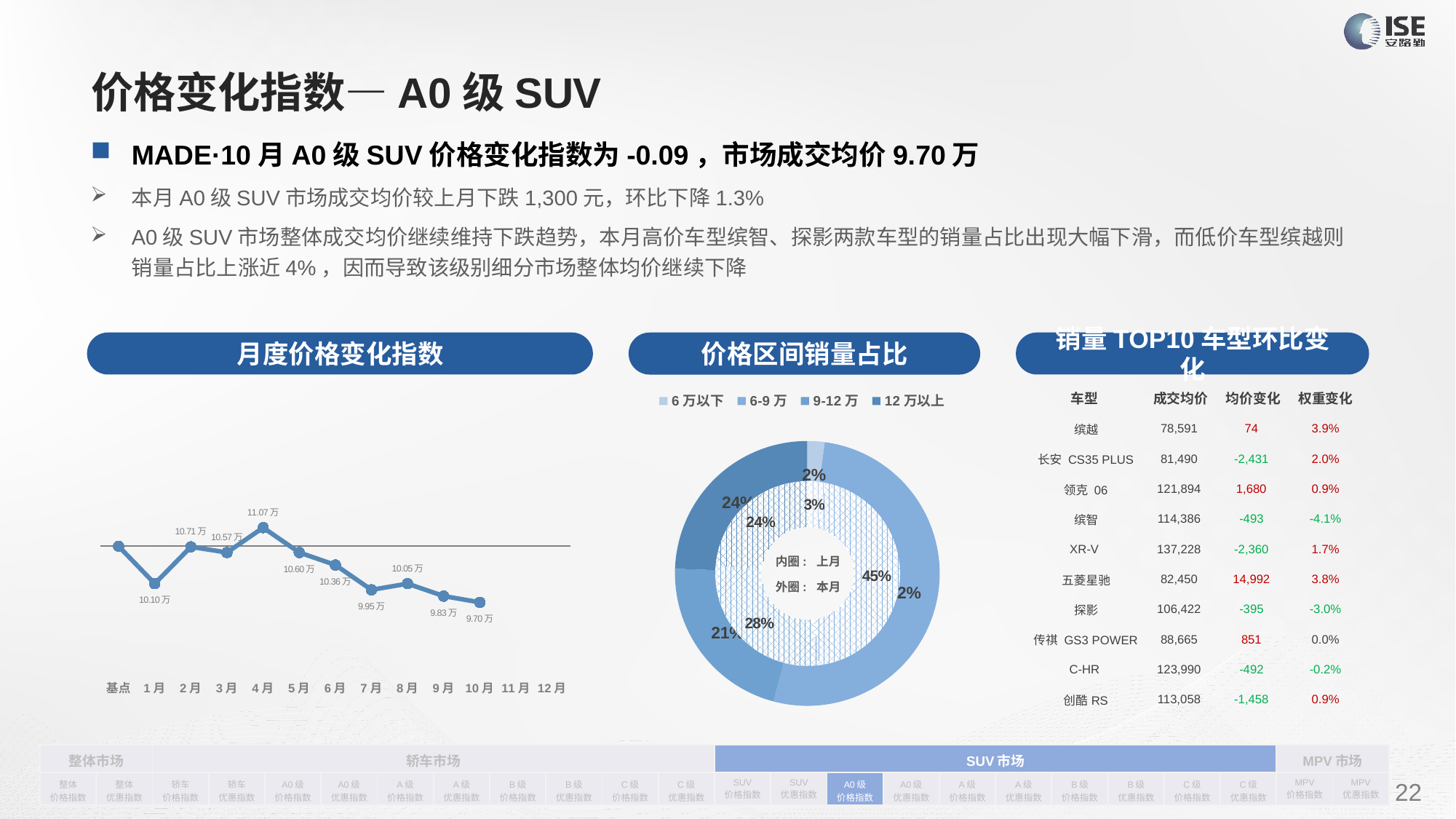

# 价格变化指数—A0级SUV
MADE·10月A0级SUV价格变化指数为-0.09，市场成交均价9.70万
本月A0级SUV市场成交均价较上月下跌1,300元，环比下降1.3%
A0级SUV市场整体成交均价继续维持下跌趋势，本月高价车型缤智、探影两款车型的销量占比出现大幅下滑，而低价车型缤越则销量占比上涨近4%，因而导致该级别细分市场整体均价继续下降
月度价格变化指数

销量TOP10车型环比变化

价格区间销量占比

| 车型 | 成交均价 | 均价变化 | 权重变化 |
| --- | --- | --- | --- |
| 缤越 | 78,591 | 74 | 3.9% |
| 长安 CS35 PLUS | 81,490 | -2,431 | 2.0% |
| 领克 06 | 121,894 | 1,680 | 0.9% |
| 缤智 | 114,386 | -493 | -4.1% |
| XR-V | 137,228 | -2,360 | 1.7% |
| 五菱星驰 | 82,450 | 14,992 | 3.8% |
| 探影 | 106,422 | -395 | -3.0% |
| 传祺 GS3 POWER | 88,665 | 851 | 0.0% |
| C-HR | 123,990 | -492 | -0.2% |
| 创酷RS | 113,058 | -1,458 | 0.9% |

### Chart

| Category | 销量 |
|---|---|
| 6万以下 | 1168.0 |
| 6-9万 | 28692.0 |
| 9-12万 | 11837.0 |
| 12万以上 | 13487.0 |

### Chart

| Category | Y2022 |
|---|---|
| 基点 | 0.0 |
| 1月 | -0.06 |
| 2月 | -0.0008625045441041923 |
| 3月 | -0.01 |
| 4月 | 0.03 |
| 5月 | -0.01 |
| 6月 | -0.03 |
| 7月 | -0.07 |
| 8月 | -0.06 |
| 9月 | -0.08 |
| 10月 | -0.09 |
| 11月 | None |
| 12月 | None |

### Chart

| Category | 销量 |
|---|---|
| 6万以下 | 1600.0 |
| 6-9万 | 22772.0 |
| 9-12万 | 14410.0 |
| 12万以上 | 11961.0 |
内圈:  上月
外圈:  本月
| 整体市场 |  | 轿车市场 |  |  |  |  |  |  |  |  |  | SUV市场 |  |  |  |  |  |  |  |  |  | MPV市场 |  |
| --- | --- | --- | --- | --- | --- | --- | --- | --- | --- | --- | --- | --- | --- | --- | --- | --- | --- | --- | --- | --- | --- | --- | --- |
| 整体 价格指数 | 整体 优惠指数 | 轿车 价格指数 | 轿车 优惠指数 | A0级 价格指数 | A0级 优惠指数 | A级 价格指数 | A级 优惠指数 | B级 价格指数 | B级 优惠指数 | C级 价格指数 | C级 优惠指数 | SUV 价格指数 | SUV 优惠指数 | A0级 价格指数 | A0级 优惠指数 | A级 价格指数 | A级 优惠指数 | B级 价格指数 | B级 优惠指数 | C级 价格指数 | C级 优惠指数 | MPV 价格指数 | MPV 优惠指数 |
请在插入菜单—页眉和页脚中修改此 文本
22